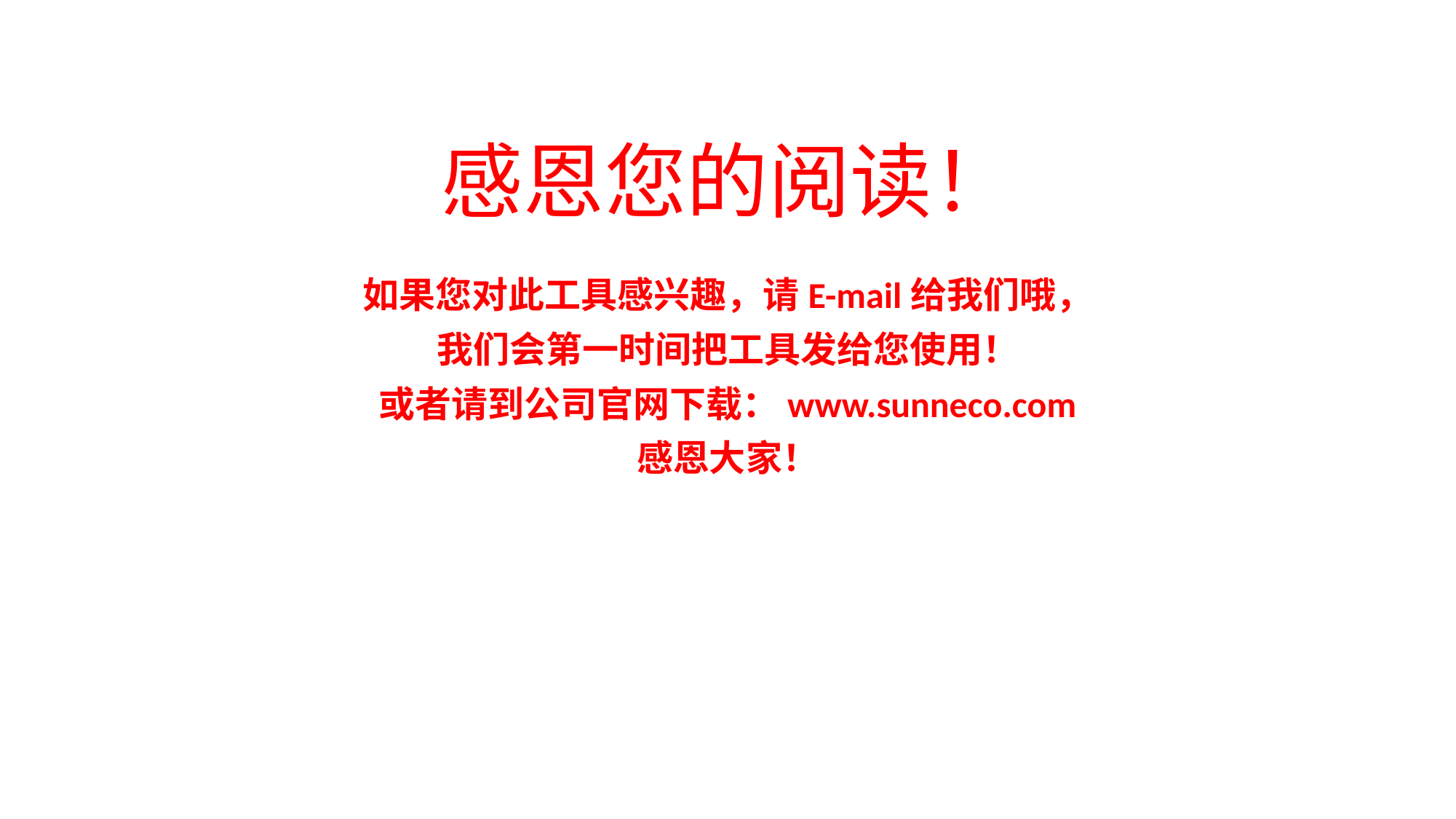

# 感恩您的阅读！
如果您对此工具感兴趣，请E-mail给我们哦，
我们会第一时间把工具发给您使用！
或者请到公司官网下载：www.sunneco.com
感恩大家！